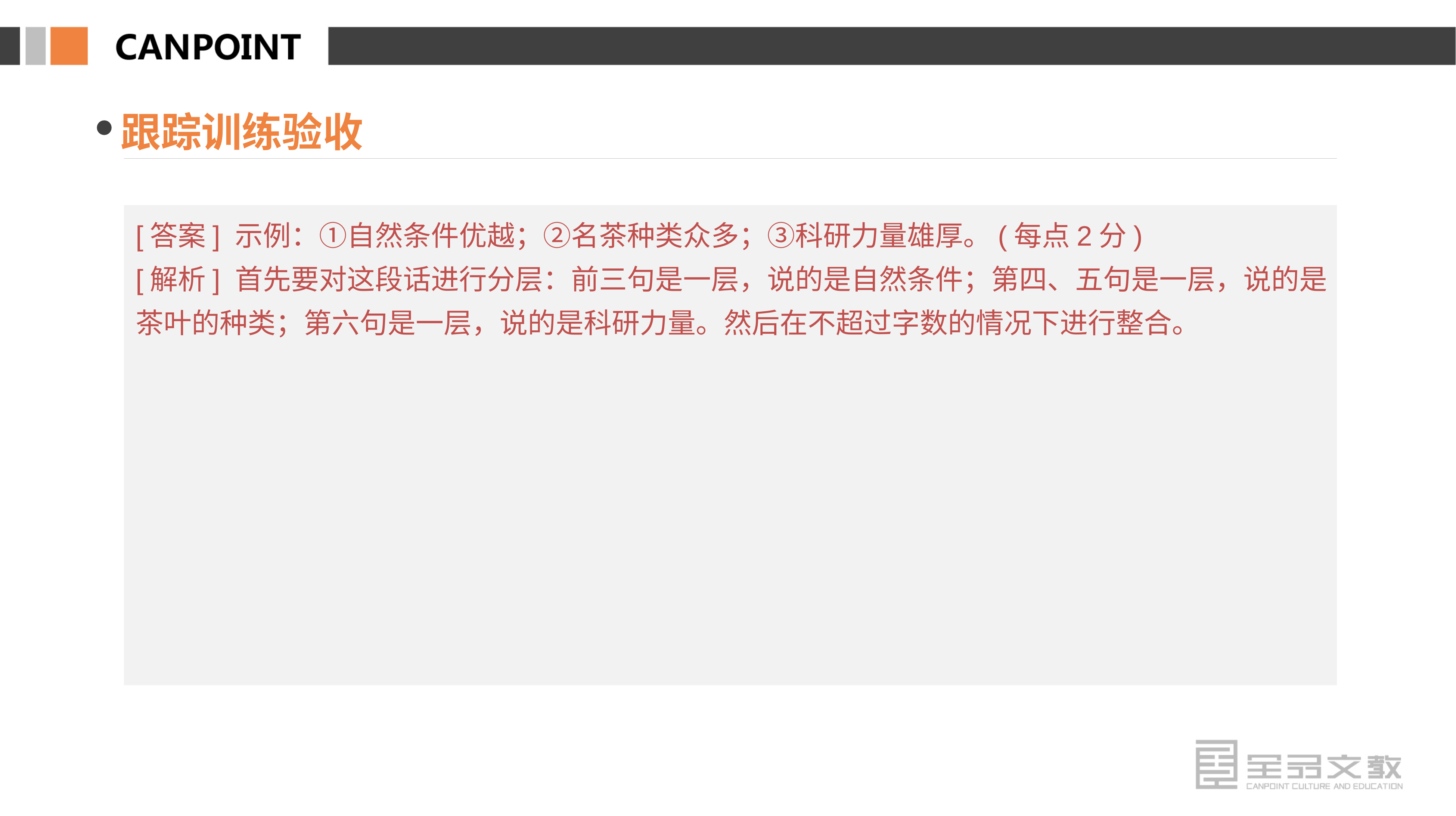

跟踪训练验收

[答案] 示例：①自然条件优越；②名茶种类众多；③科研力量雄厚。(每点2分)
[解析] 首先要对这段话进行分层：前三句是一层，说的是自然条件；第四、五句是一层，说的是茶叶的种类；第六句是一层，说的是科研力量。然后在不超过字数的情况下进行整合。